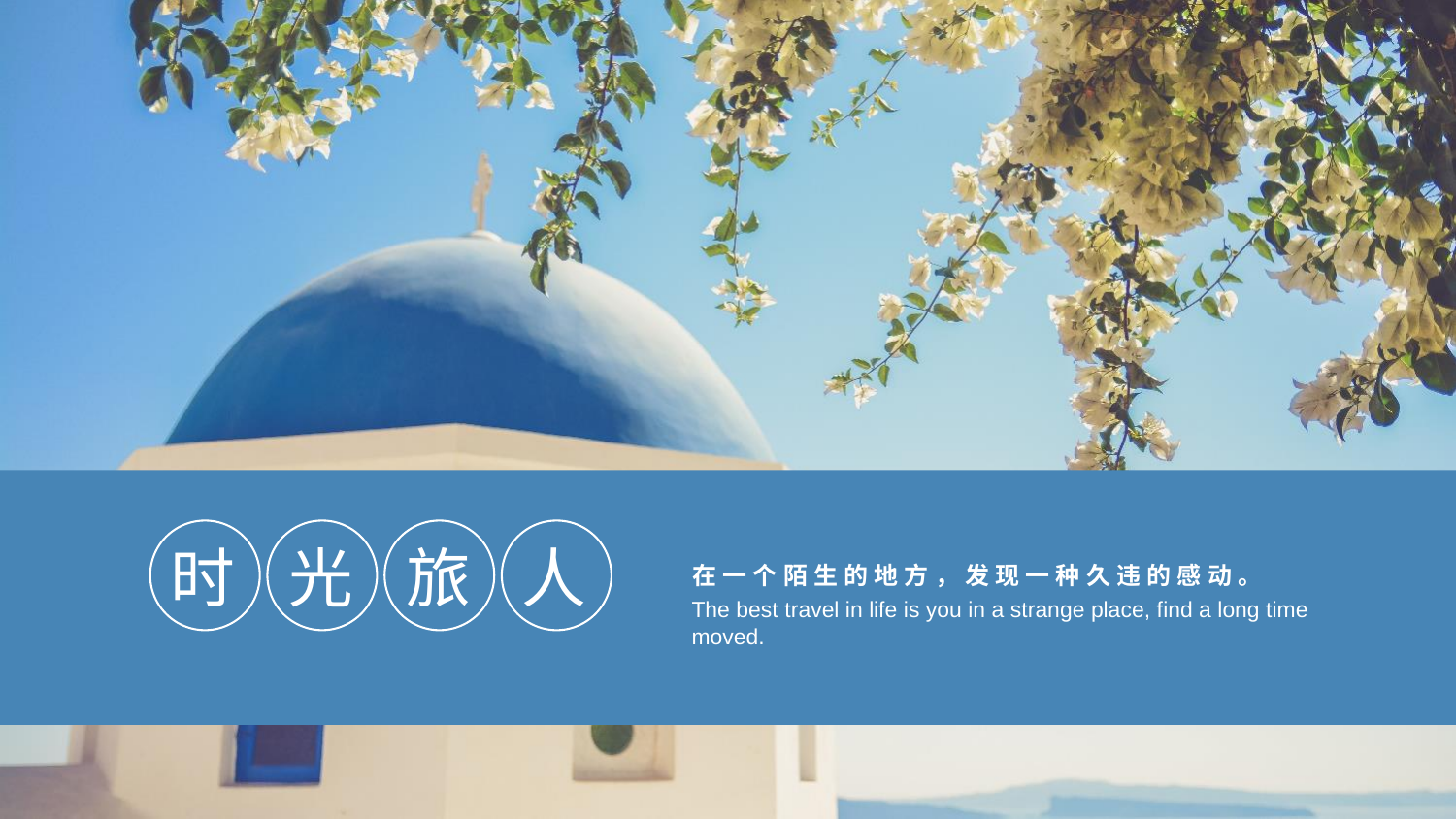

时
光
旅
人
在一个陌生的地方，发现一种久违的感动。
The best travel in life is you in a strange place, find a long time moved.